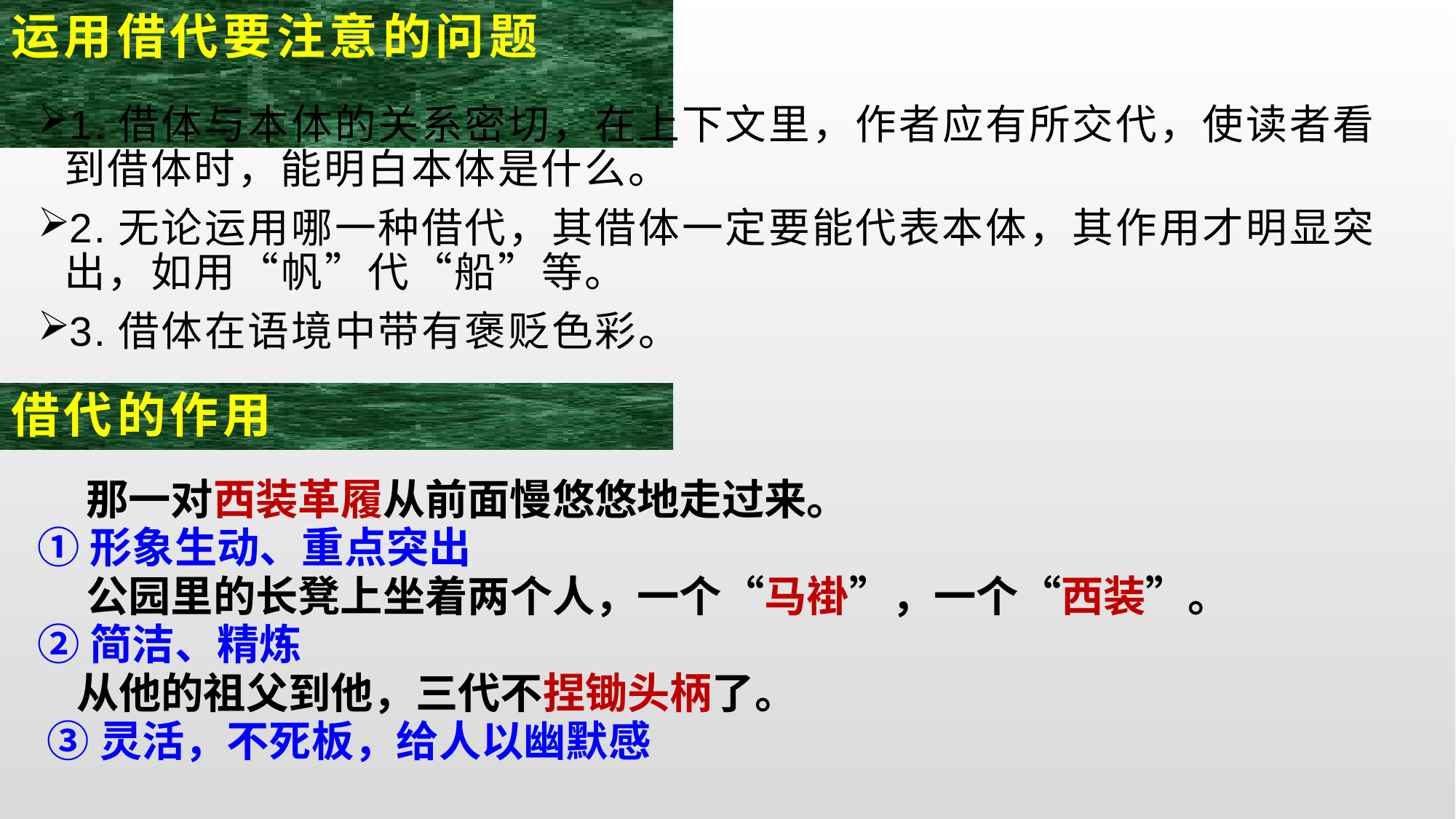

# 运用借代要注意的问题
1.借体与本体的关系密切，在上下文里，作者应有所交代，使读者看到借体时，能明白本体是什么。
2.无论运用哪一种借代，其借体一定要能代表本体，其作用才明显突出，如用“帆”代“船”等。
3.借体在语境中带有褒贬色彩。
借代的作用
    那一对西装革履从前面慢悠悠地走过来。
①形象生动、重点突出
    公园里的长凳上坐着两个人，一个“马褂”，一个“西装”。
②简洁、精炼
   从他的祖父到他，三代不捏锄头柄了。
 ③灵活，不死板，给人以幽默感